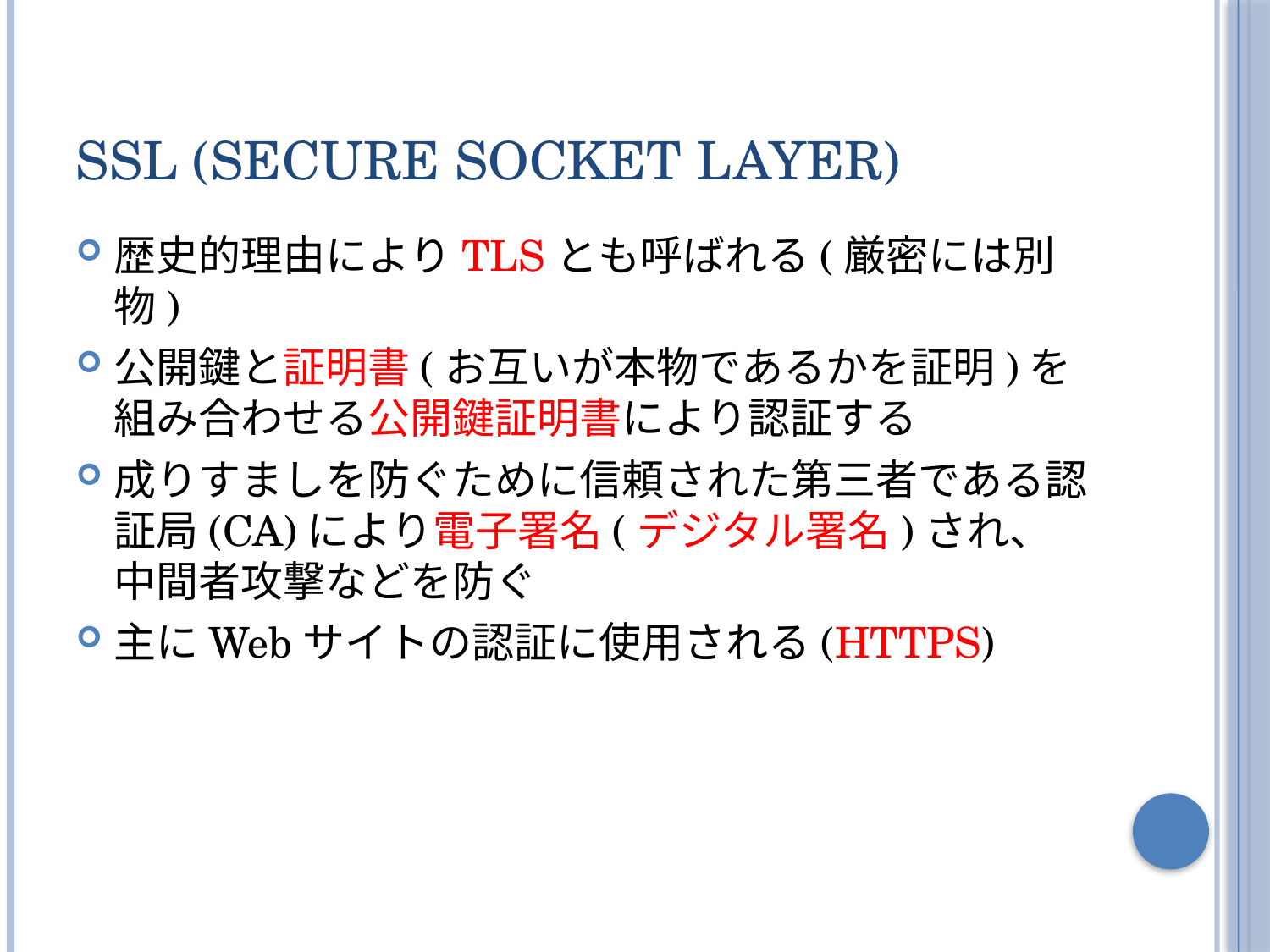

# SSL (Secure Socket Layer)
歴史的理由によりTLSとも呼ばれる(厳密には別物)
公開鍵と証明書(お互いが本物であるかを証明)を組み合わせる公開鍵証明書により認証する
成りすましを防ぐために信頼された第三者である認証局(CA)により電子署名(デジタル署名)され、中間者攻撃などを防ぐ
主にWebサイトの認証に使用される(HTTPS)